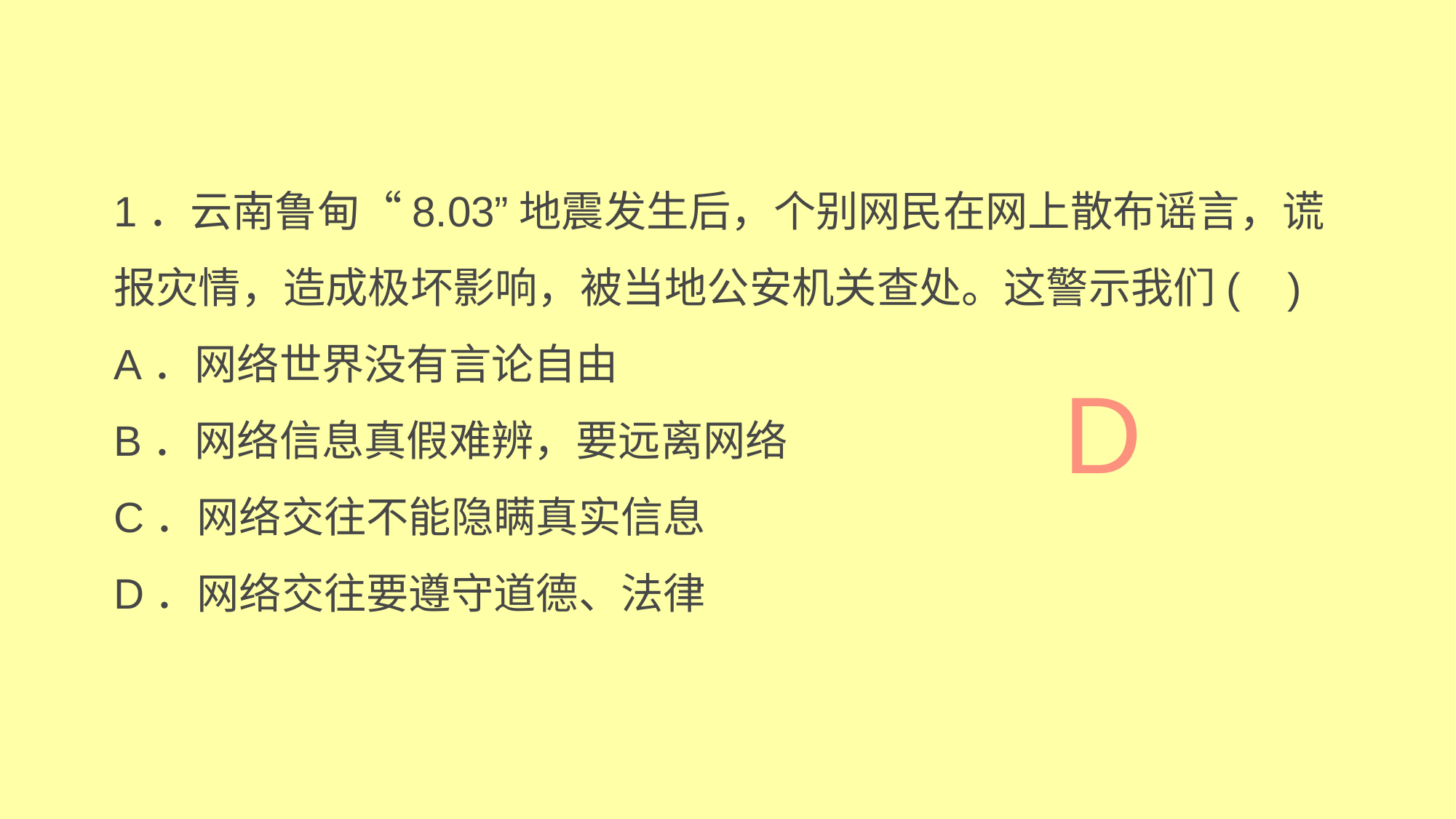

1．云南鲁甸“8.03”地震发生后，个别网民在网上散布谣言，谎报灾情，造成极坏影响，被当地公安机关查处。这警示我们(    )
A．网络世界没有言论自由
B．网络信息真假难辨，要远离网络
C．网络交往不能隐瞒真实信息
D．网络交往要遵守道德、法律
D